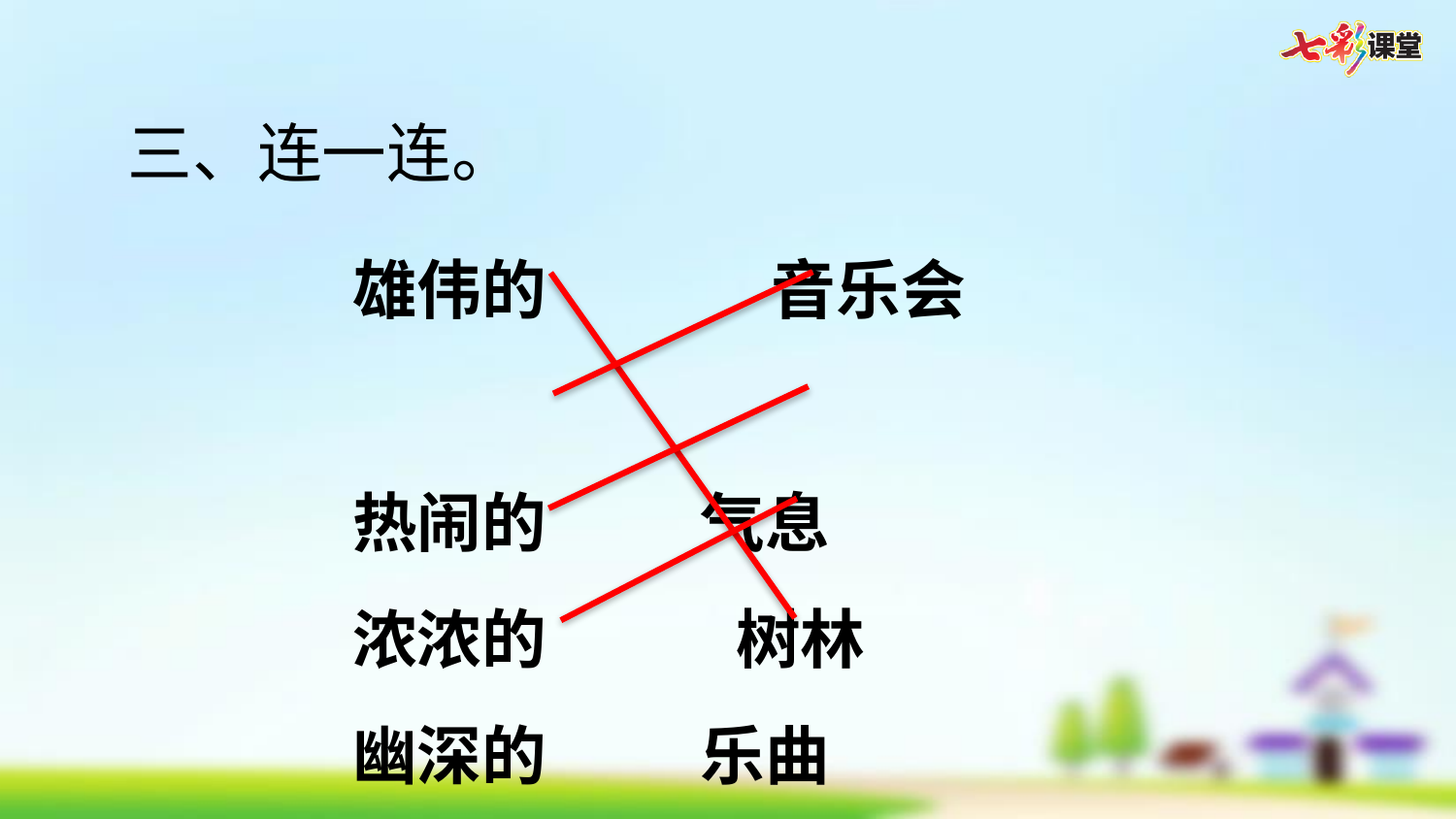

三、连一连。
雄伟的        音乐会
热闹的        气息
浓浓的        树林
幽深的        乐曲